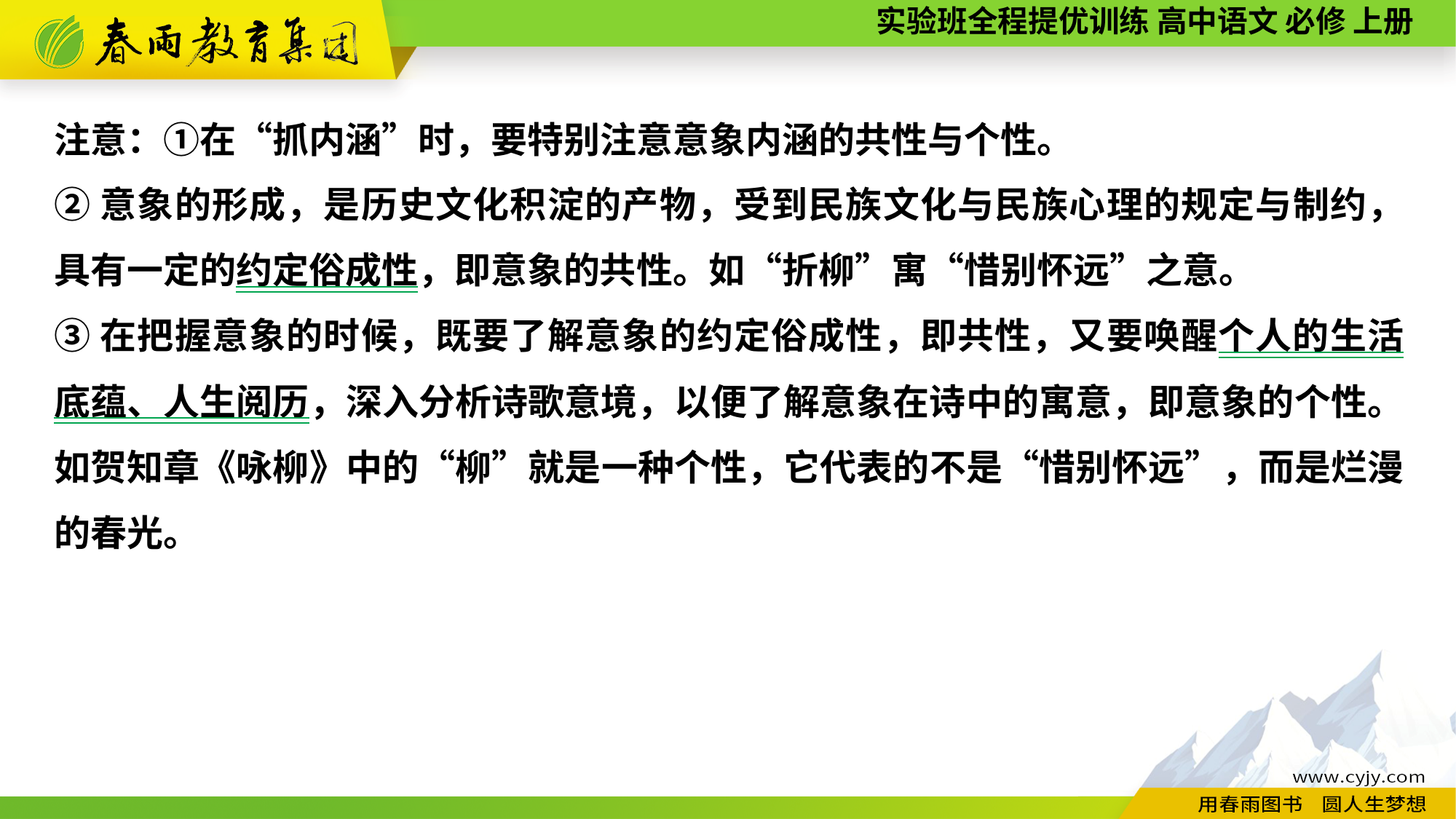

注意：①在“抓内涵”时，要特别注意意象内涵的共性与个性。
②意象的形成，是历史文化积淀的产物，受到民族文化与民族心理的规定与制约，具有一定的约定俗成性，即意象的共性。如“折柳”寓“惜别怀远”之意。
③在把握意象的时候，既要了解意象的约定俗成性，即共性，又要唤醒个人的生活底蕴、人生阅历，深入分析诗歌意境，以便了解意象在诗中的寓意，即意象的个性。如贺知章《咏柳》中的“柳”就是一种个性，它代表的不是“惜别怀远”，而是烂漫的春光。